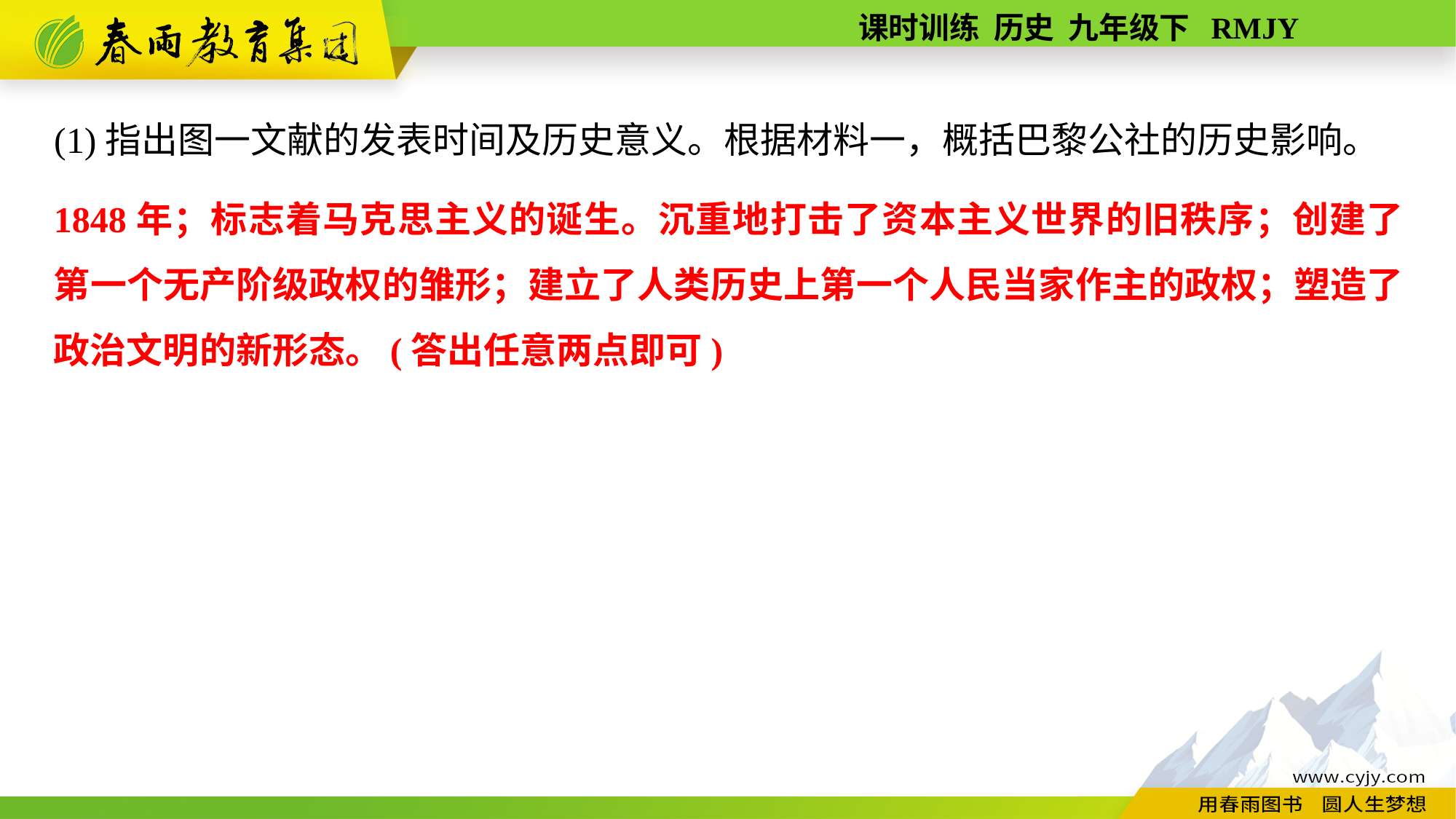

(1)指出图一文献的发表时间及历史意义。根据材料一，概括巴黎公社的历史影响。
1848年；标志着马克思主义的诞生。沉重地打击了资本主义世界的旧秩序；创建了第一个无产阶级政权的雏形；建立了人类历史上第一个人民当家作主的政权；塑造了政治文明的新形态。(答出任意两点即可)